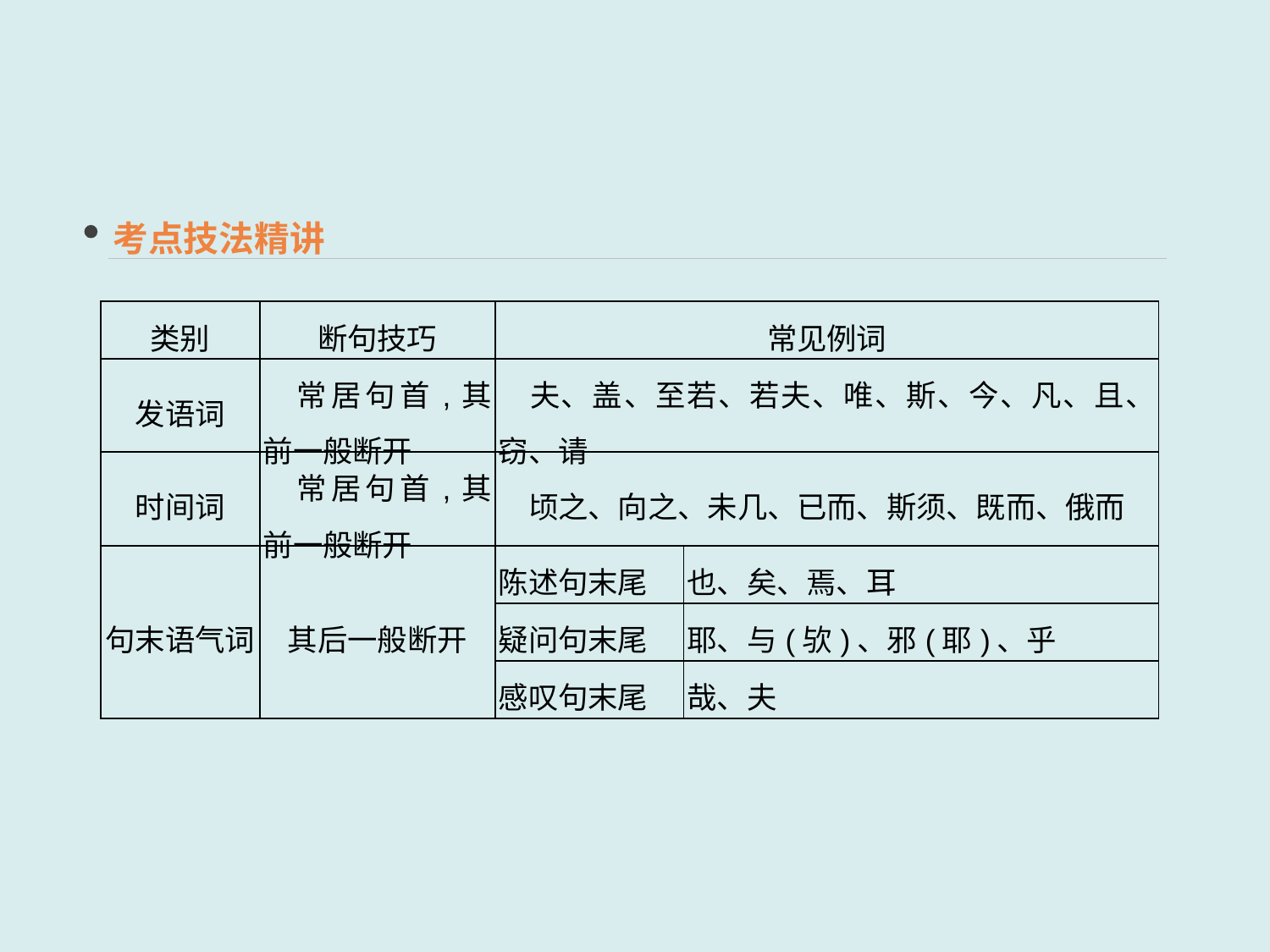

考点技法精讲

| 类别 | 断句技巧 | 常见例词 |  |
| --- | --- | --- | --- |
| 发语词 | 常居句首,其前一般断开 | 夫、盖、至若、若夫、唯、斯、今、凡、且、窃、请 |  |
| 时间词 | 常居句首,其前一般断开 | 顷之、向之、未几、已而、斯须、既而、俄而 |  |
| 句末语气词 | 其后一般断开 | 陈述句末尾 | 也、矣、焉、耳 |
|  |  | 疑问句末尾 | 耶、与(欤)、邪(耶)、乎 |
|  |  | 感叹句末尾 | 哉、夫 |